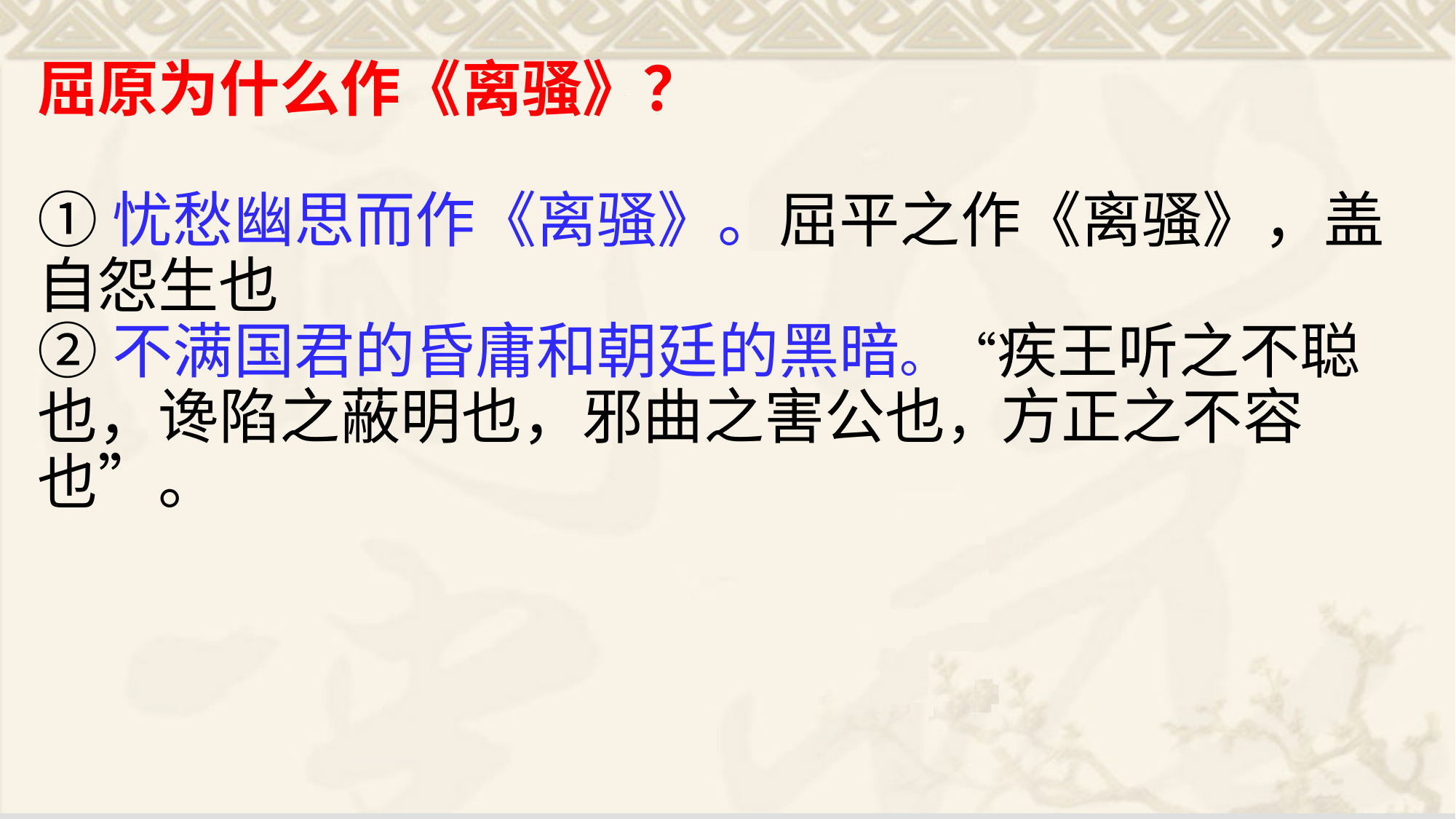

屈原为什么作《离骚》？

①忧愁幽思而作《离骚》。屈平之作《离骚》，盖自怨生也
②不满国君的昏庸和朝廷的黑暗。“疾王听之不聪也，谗陷之蔽明也，邪曲之害公也，方正之不容也”。